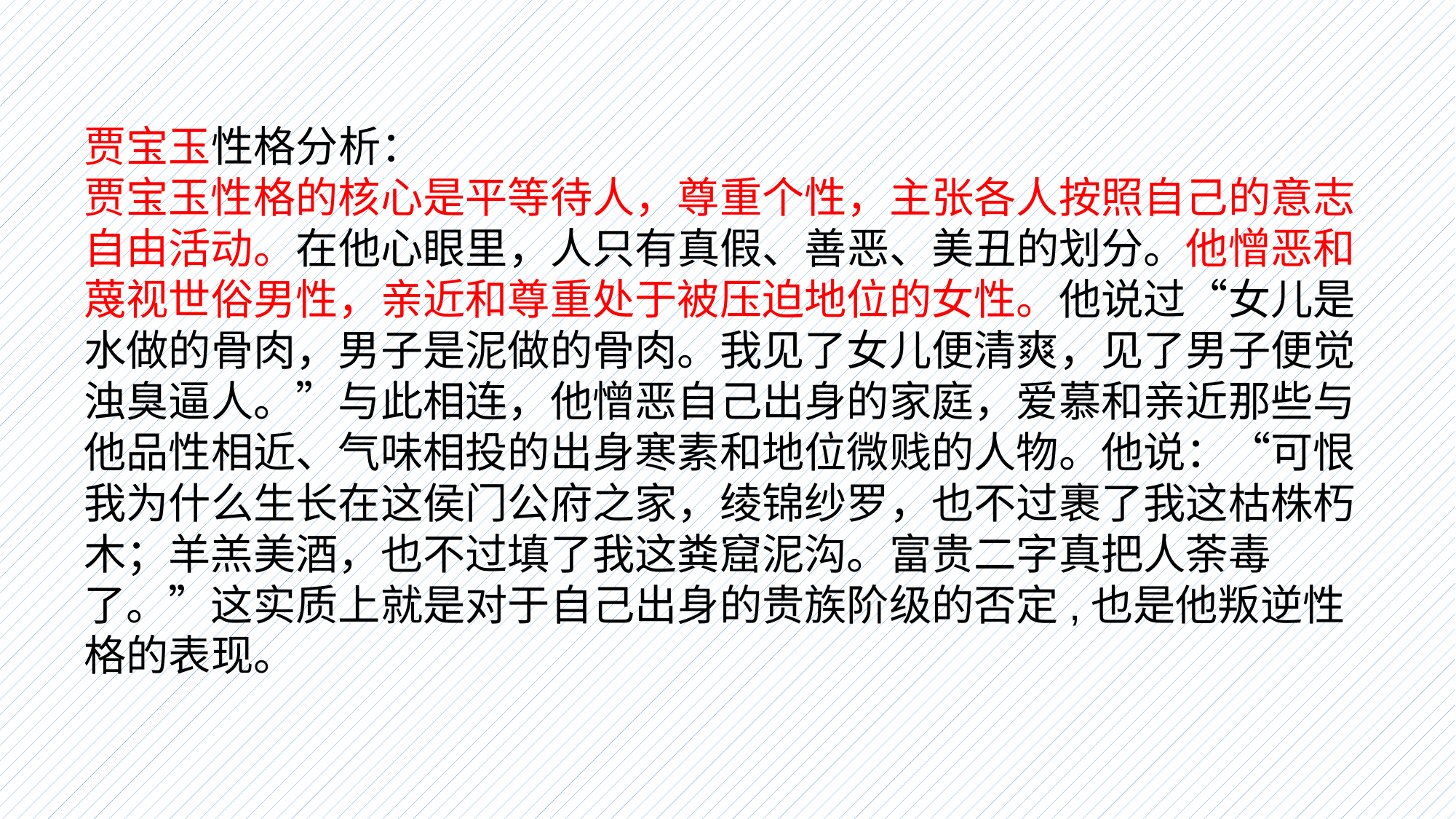

贾宝玉性格分析：
贾宝玉性格的核心是平等待人，尊重个性，主张各人按照自己的意志自由活动。在他心眼里，人只有真假、善恶、美丑的划分。他憎恶和蔑视世俗男性，亲近和尊重处于被压迫地位的女性。他说过“女儿是水做的骨肉，男子是泥做的骨肉。我见了女儿便清爽，见了男子便觉浊臭逼人。”与此相连，他憎恶自己出身的家庭，爱慕和亲近那些与他品性相近、气味相投的出身寒素和地位微贱的人物。他说：“可恨我为什么生长在这侯门公府之家，绫锦纱罗，也不过裹了我这枯株朽木；羊羔美酒，也不过填了我这粪窟泥沟。富贵二字真把人荼毒了。”这实质上就是对于自己出身的贵族阶级的否定,也是他叛逆性格的表现。